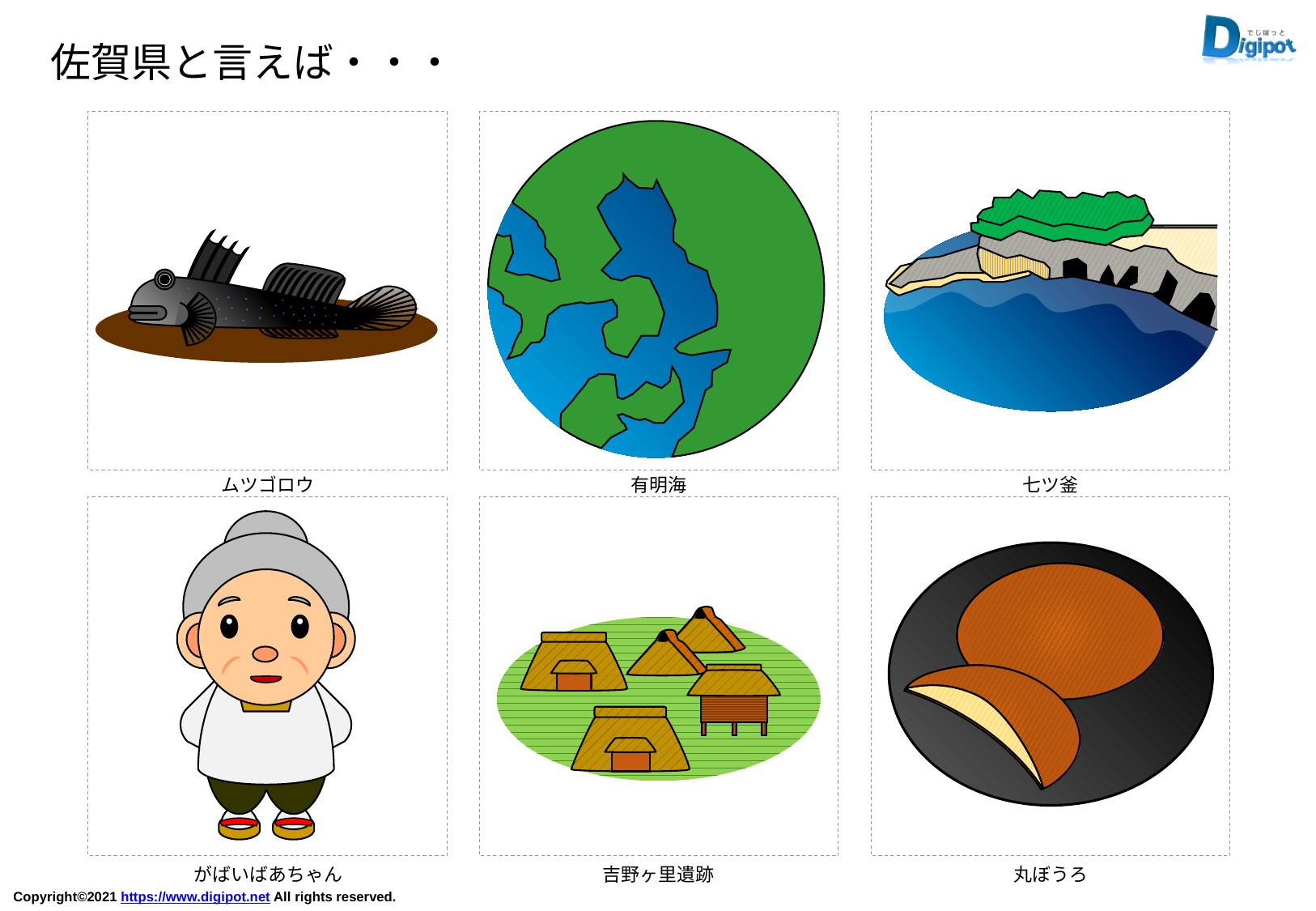

佐賀県と言えば・・・

ムツゴロウ
有明海
七ツ釜

がばいばあちゃん
吉野ヶ里遺跡
丸ぼうろ